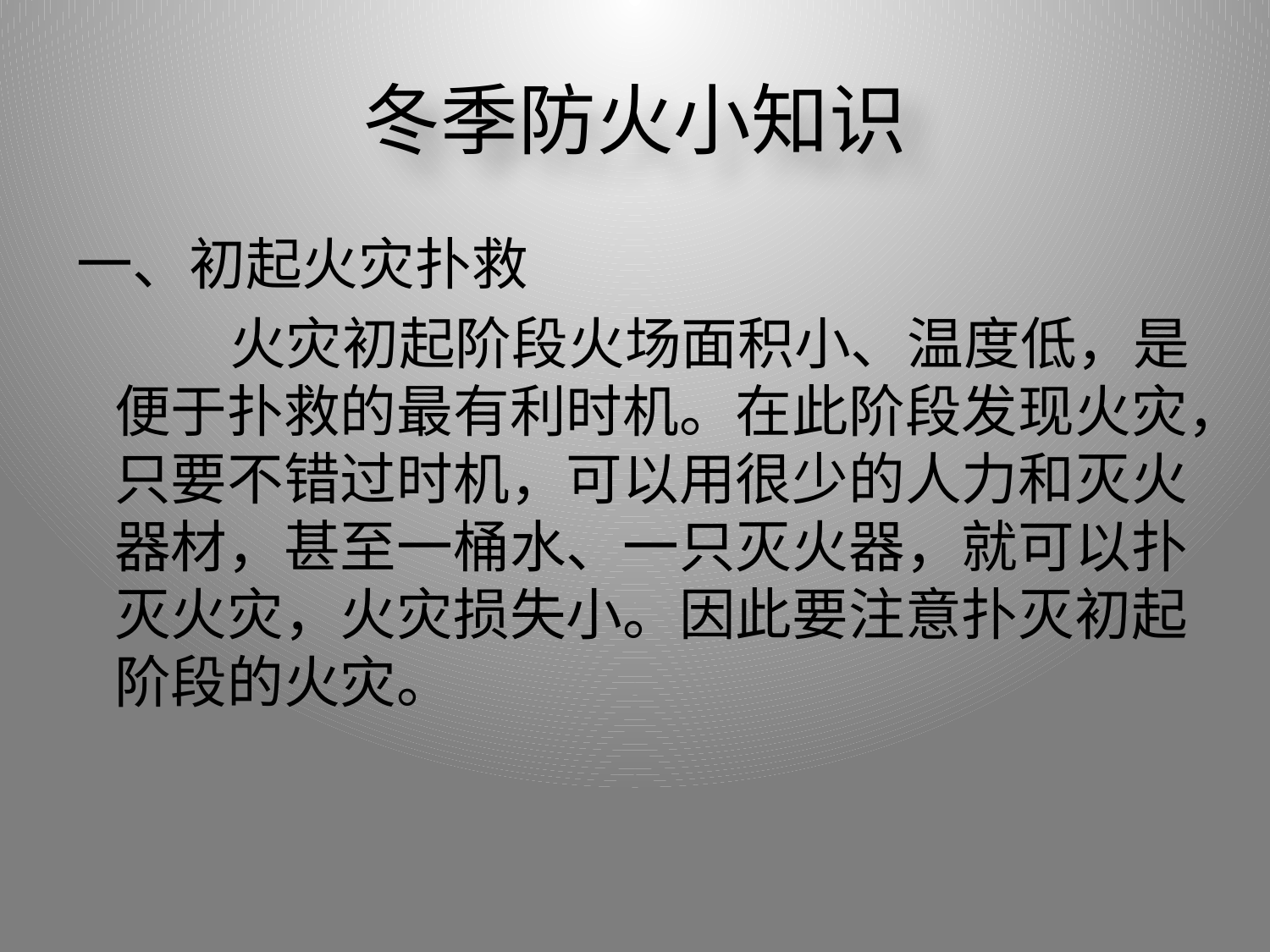

# 冬季防火小知识
一、初起火灾扑救
           火灾初起阶段火场面积小、温度低，是便于扑救的最有利时机。在此阶段发现火灾，只要不错过时机，可以用很少的人力和灭火器材，甚至一桶水、一只灭火器，就可以扑灭火灾，火灾损失小。因此要注意扑灭初起阶段的火灾。